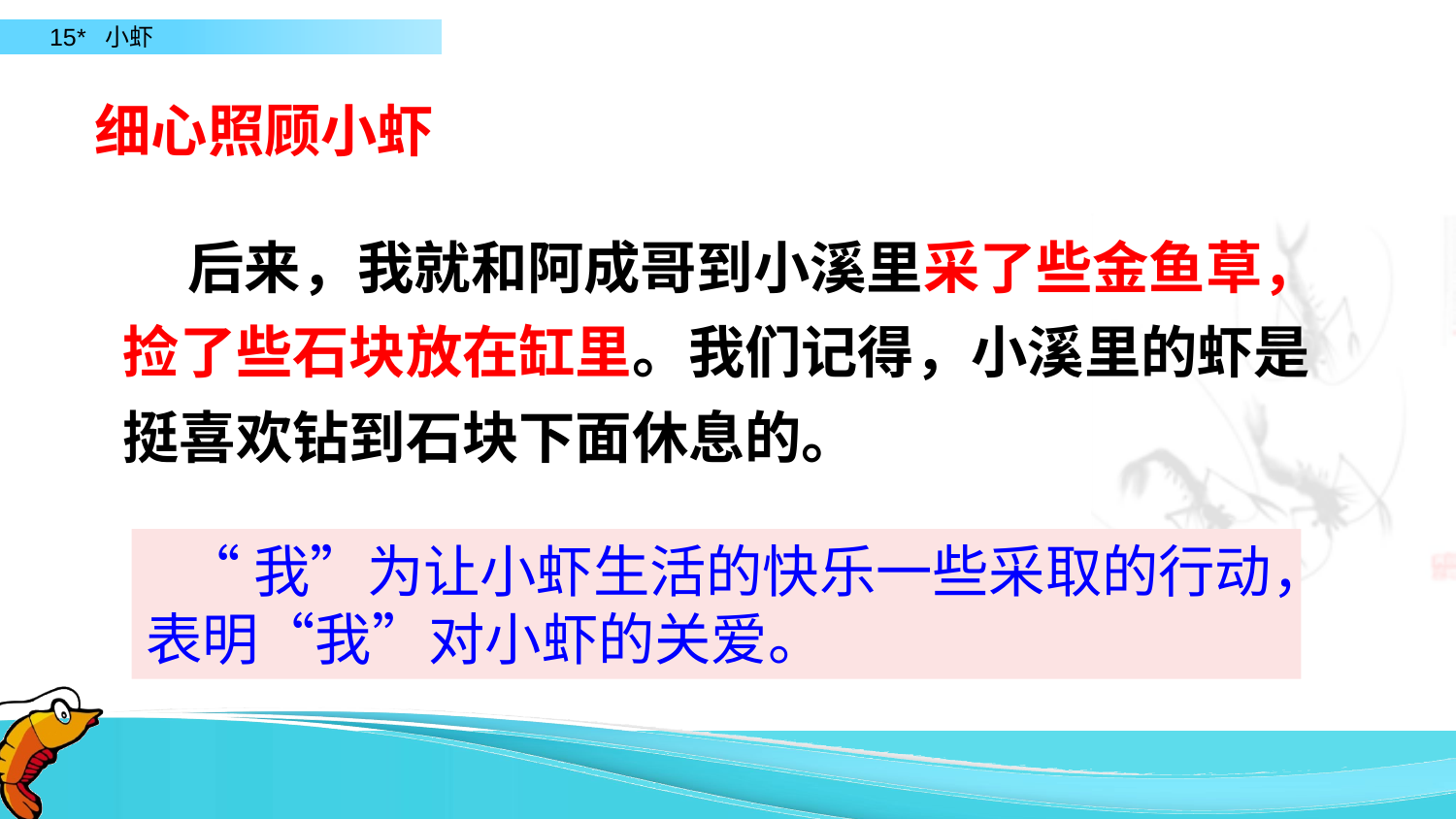

细心照顾小虾
    后来，我就和阿成哥到小溪里采了些金鱼草，捡了些石块放在缸里。我们记得，小溪里的虾是挺喜欢钻到石块下面休息的。
   “我”为让小虾生活的快乐一些采取的行动，表明“我”对小虾的关爱。